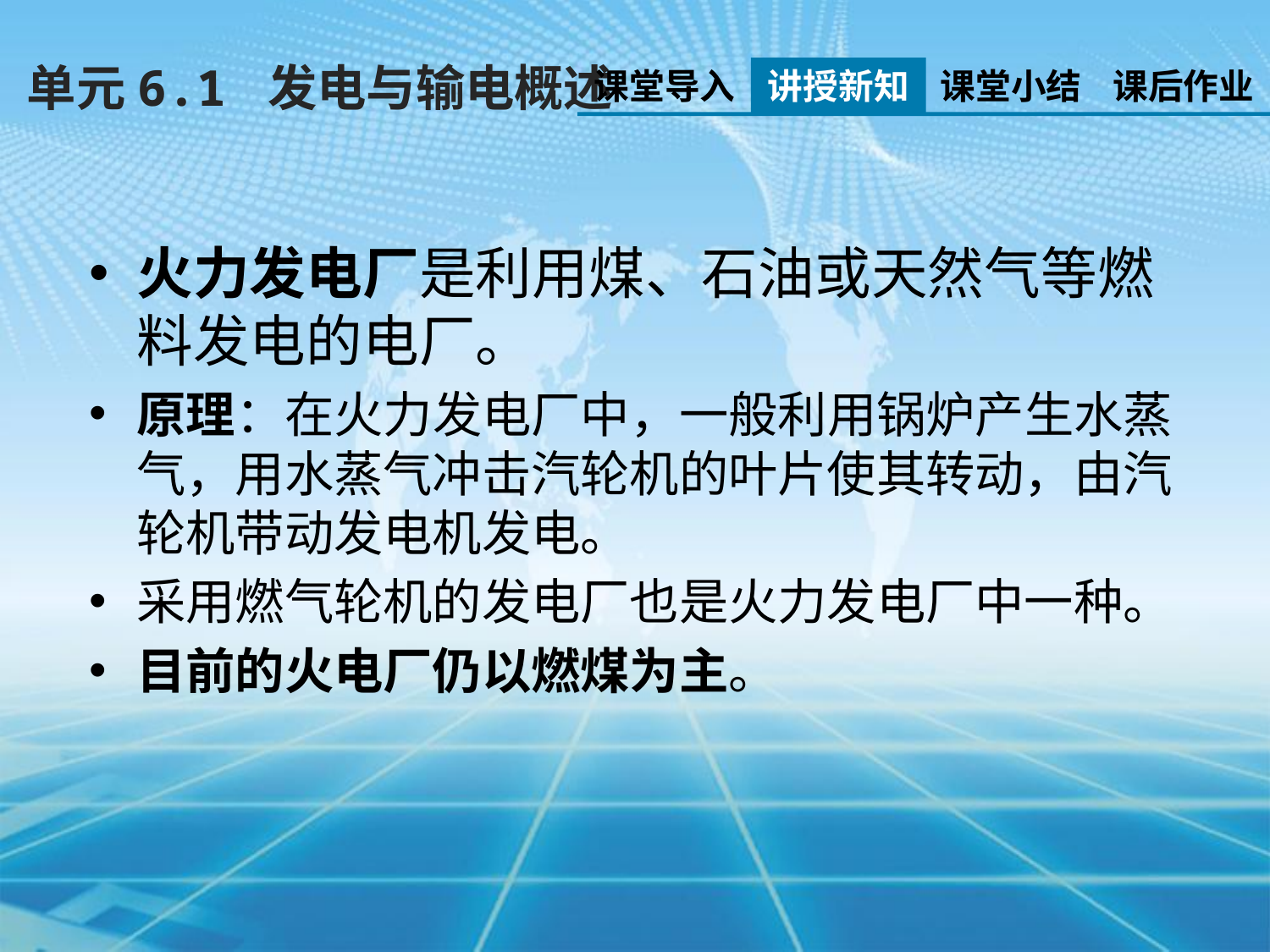

单元6.1 发电与输电概述
课堂导入
讲授新知
课堂小结
课后作业
火力发电厂是利用煤、石油或天然气等燃料发电的电厂。
原理：在火力发电厂中，一般利用锅炉产生水蒸气，用水蒸气冲击汽轮机的叶片使其转动，由汽轮机带动发电机发电。
采用燃气轮机的发电厂也是火力发电厂中一种。
目前的火电厂仍以燃煤为主。